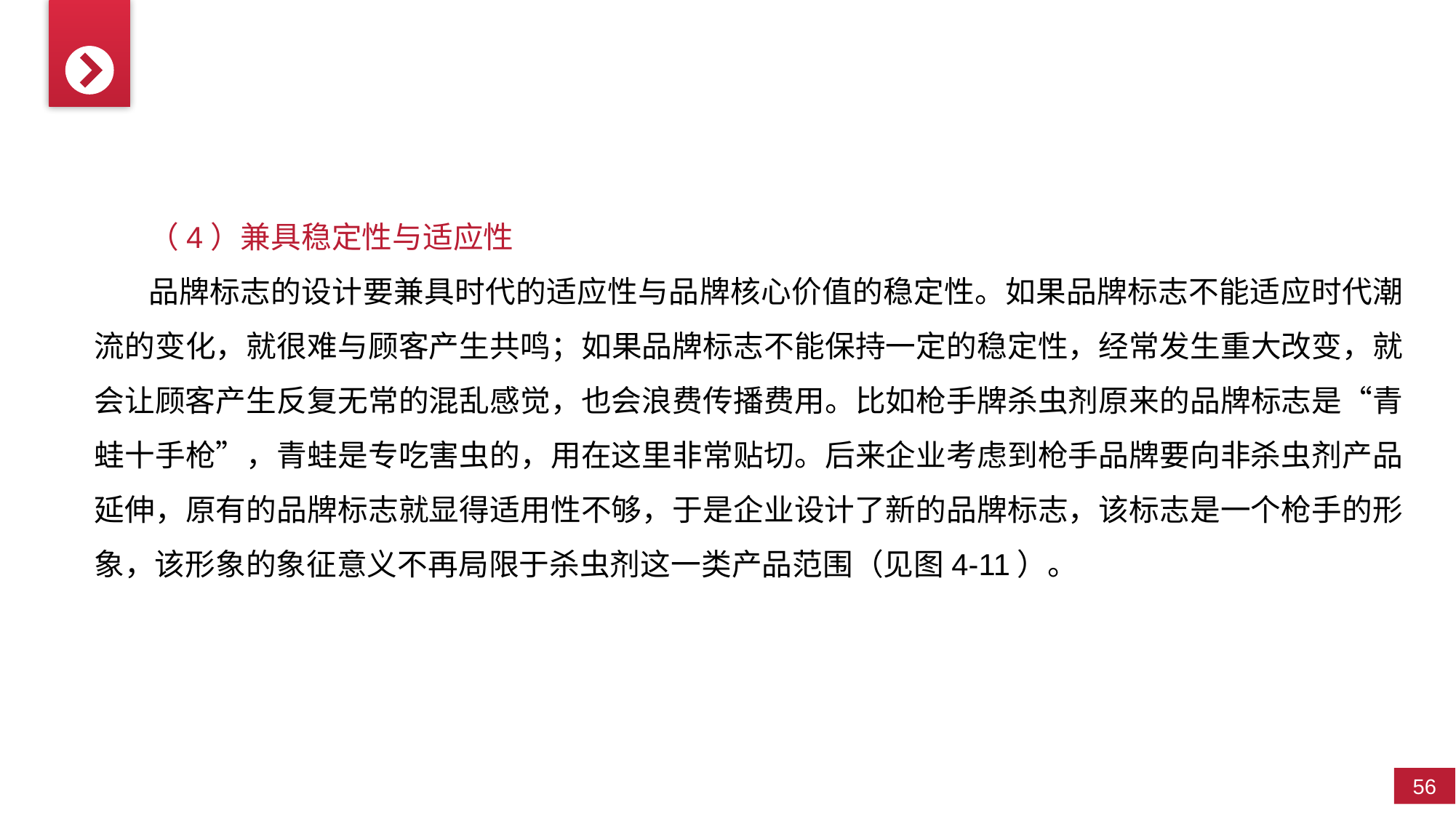

（4）兼具稳定性与适应性
品牌标志的设计要兼具时代的适应性与品牌核心价值的稳定性。如果品牌标志不能适应时代潮流的变化，就很难与顾客产生共鸣；如果品牌标志不能保持一定的稳定性，经常发生重大改变，就会让顾客产生反复无常的混乱感觉，也会浪费传播费用。比如枪手牌杀虫剂原来的品牌标志是“青蛙十手枪”，青蛙是专吃害虫的，用在这里非常贴切。后来企业考虑到枪手品牌要向非杀虫剂产品延伸，原有的品牌标志就显得适用性不够，于是企业设计了新的品牌标志，该标志是一个枪手的形象，该形象的象征意义不再局限于杀虫剂这一类产品范围（见图4-11）。